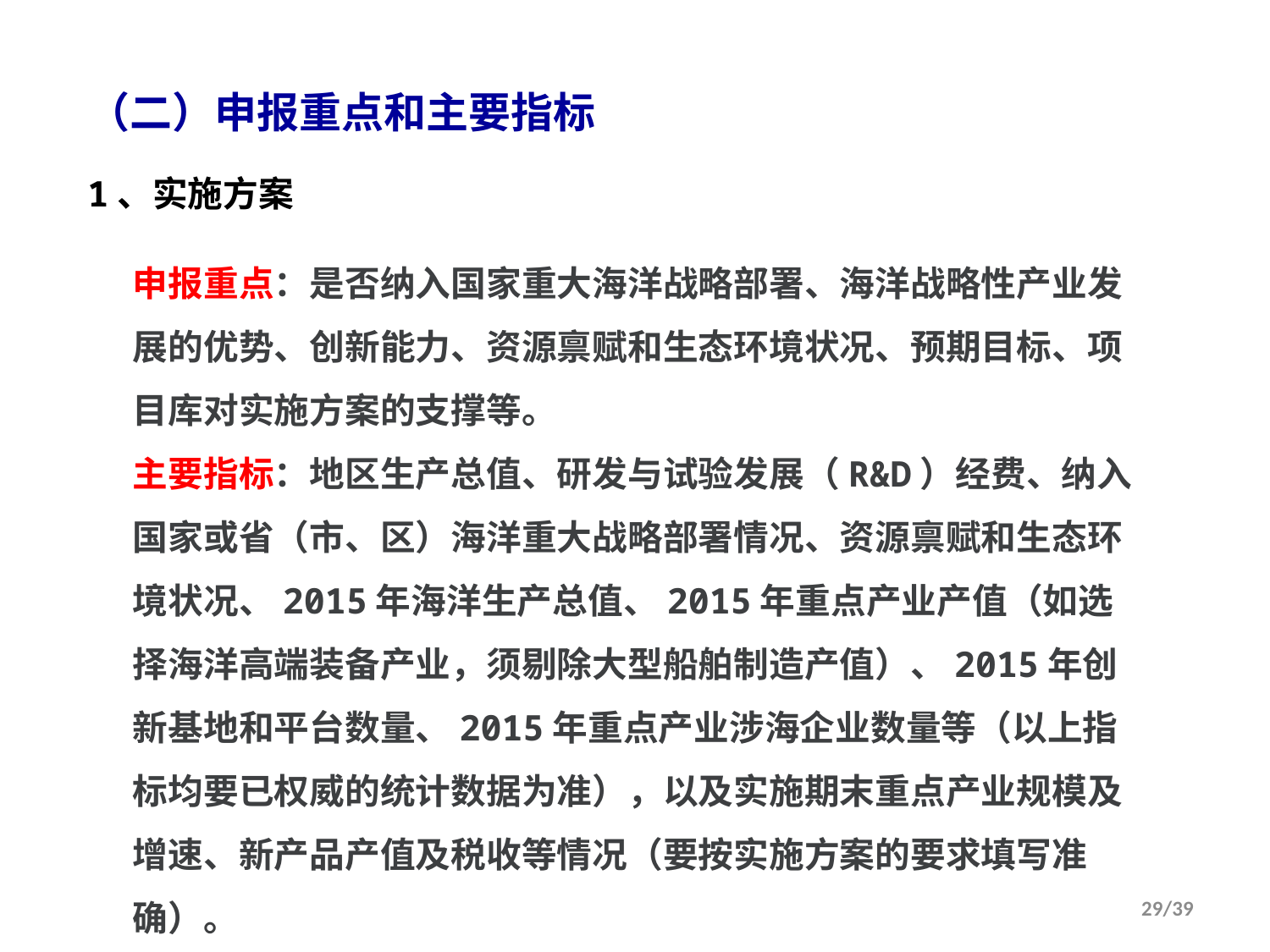

（二）申报重点和主要指标
1、实施方案
申报重点：是否纳入国家重大海洋战略部署、海洋战略性产业发展的优势、创新能力、资源禀赋和生态环境状况、预期目标、项目库对实施方案的支撑等。
主要指标：地区生产总值、研发与试验发展（R&D）经费、纳入国家或省（市、区）海洋重大战略部署情况、资源禀赋和生态环境状况、2015年海洋生产总值、2015年重点产业产值（如选择海洋高端装备产业，须剔除大型船舶制造产值）、2015年创新基地和平台数量、2015年重点产业涉海企业数量等（以上指标均要已权威的统计数据为准），以及实施期末重点产业规模及增速、新产品产值及税收等情况（要按实施方案的要求填写准确）。
29/39